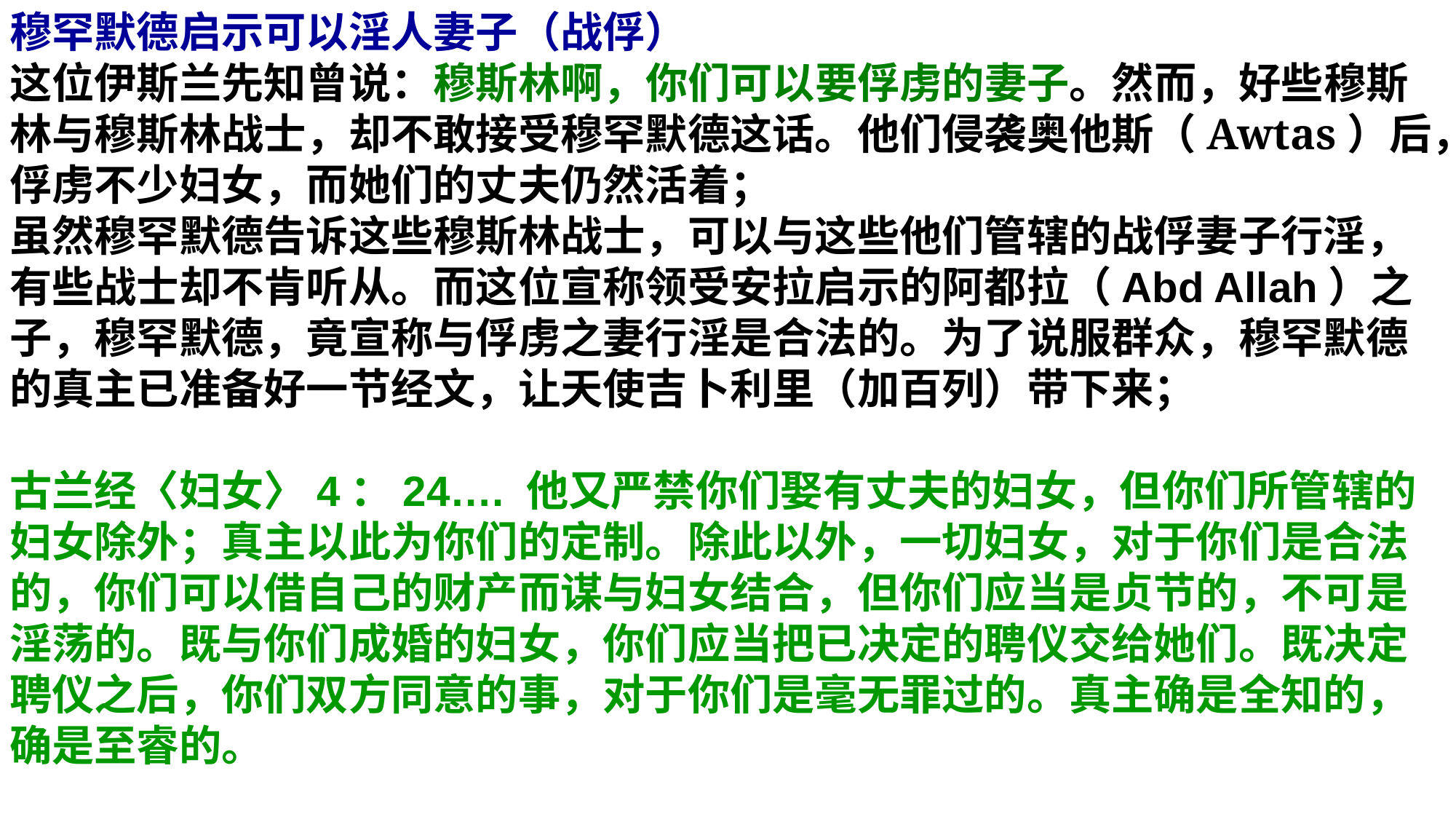

穆罕默德启示可以淫人妻子（战俘）
这位伊斯兰先知曾说：穆斯林啊，你们可以要俘虏的妻子。然而，好些穆斯林与穆斯林战士，却不敢接受穆罕默德这话。他们侵袭奥他斯（Awtas）后，俘虏不少妇女，而她们的丈夫仍然活着；
虽然穆罕默德告诉这些穆斯林战士，可以与这些他们管辖的战俘妻子行淫，有些战士却不肯听从。而这位宣称领受安拉启示的阿都拉（Abd Allah）之子，穆罕默德，竟宣称与俘虏之妻行淫是合法的。为了说服群众，穆罕默德的真主已准备好一节经文，让天使吉卜利里（加百列）带下来；

古兰经〈妇女〉4：24…. 他又严禁你们娶有丈夫的妇女，但你们所管辖的妇女除外；真主以此为你们的定制。除此以外，一切妇女，对于你们是合法的，你们可以借自己的财产而谋与妇女结合，但你们应当是贞节的，不可是淫荡的。既与你们成婚的妇女，你们应当把已决定的聘仪交给她们。既决定聘仪之后，你们双方同意的事，对于你们是毫无罪过的。真主确是全知的，确是至睿的。